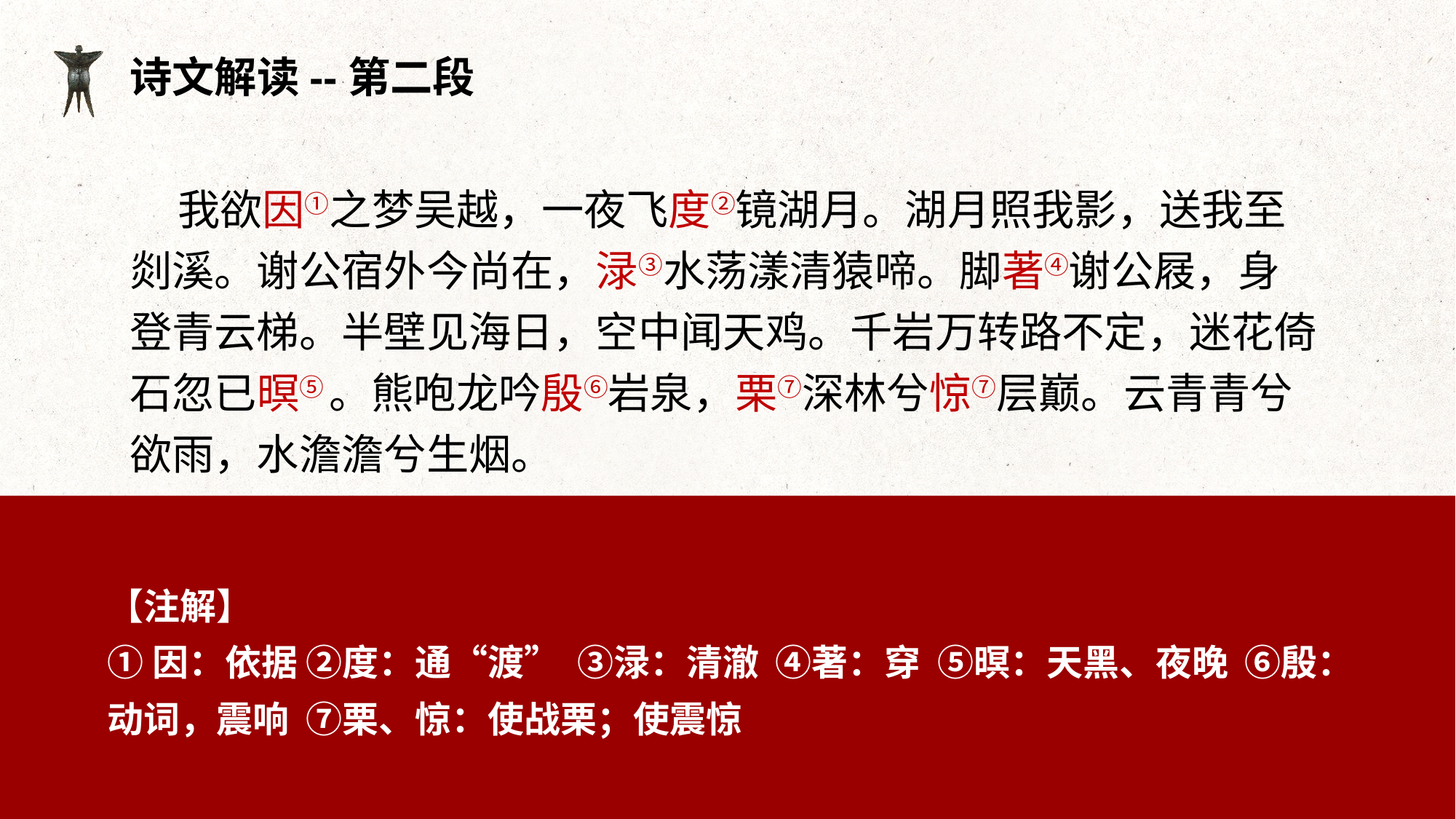

诗文解读--第二段
    我欲因①之梦吴越，一夜飞度②镜湖月。湖月照我影，送我至剡溪。谢公宿外今尚在，渌③水荡漾清猿啼。脚著④谢公屐，身登青云梯。半壁见海日，空中闻天鸡。千岩万转路不定，迷花倚石忽已暝⑤ 。熊咆龙吟殷⑥岩泉，栗⑦深林兮惊⑦层巅。云青青兮欲雨，水澹澹兮生烟。
【注解】
①因：依据 ②度：通“渡”  ③渌：清澈  ④著：穿  ⑤暝：天黑、夜晚  ⑥殷：动词，震响  ⑦栗、惊：使战栗；使震惊